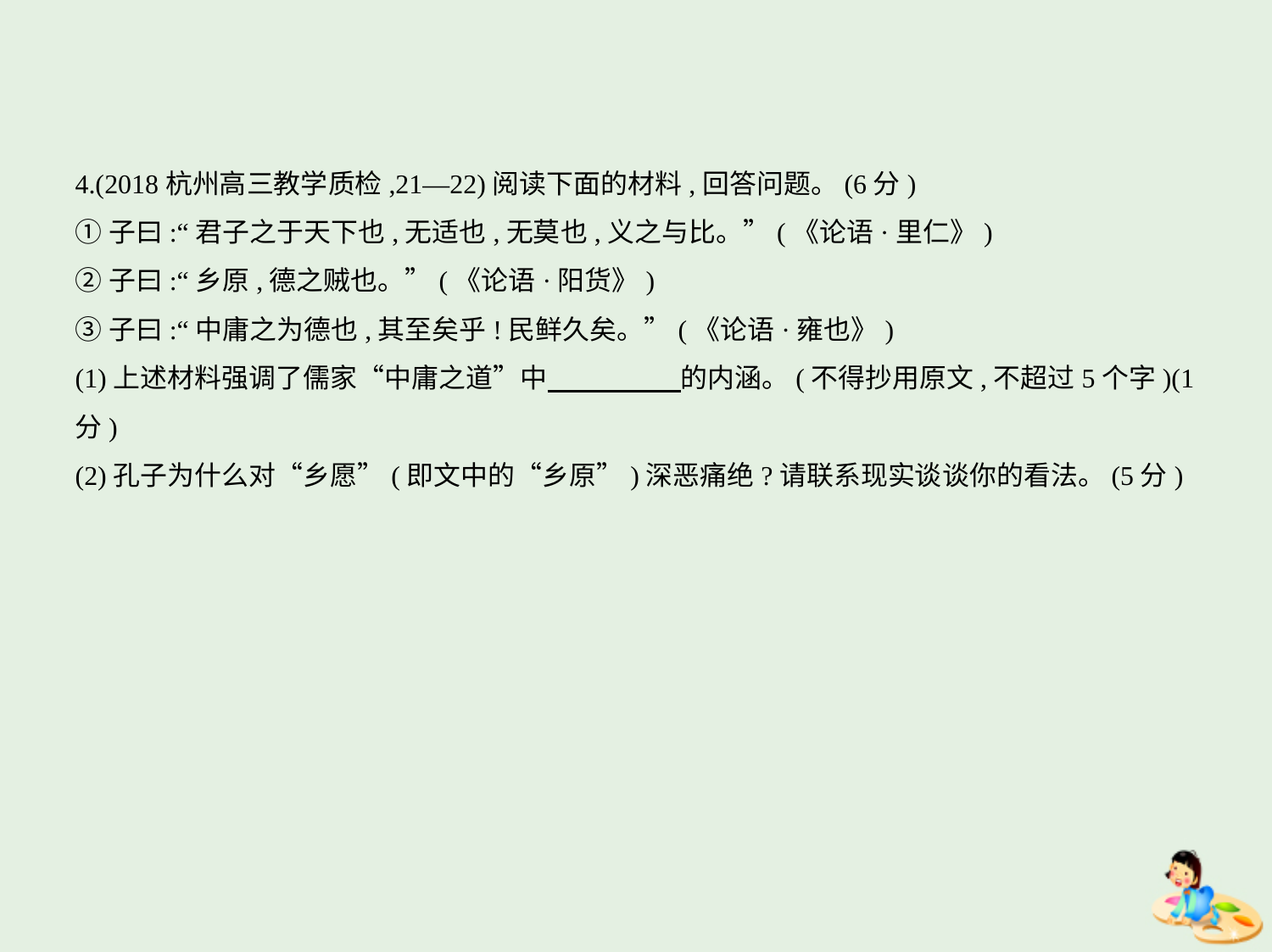

4.(2018杭州高三教学质检,21—22)阅读下面的材料,回答问题。(6分)
①子曰:“君子之于天下也,无适也,无莫也,义之与比。”(《论语·里仁》)
②子曰:“乡原,德之贼也。”(《论语·阳货》)
③子曰:“中庸之为德也,其至矣乎!民鲜久矣。”(《论语·雍也》)
(1)上述材料强调了儒家“中庸之道”中　　　　    的内涵。(不得抄用原文,不超过5个字)(1分)
(2)孔子为什么对“乡愿”(即文中的“乡原”)深恶痛绝?请联系现实谈谈你的看法。(5分)